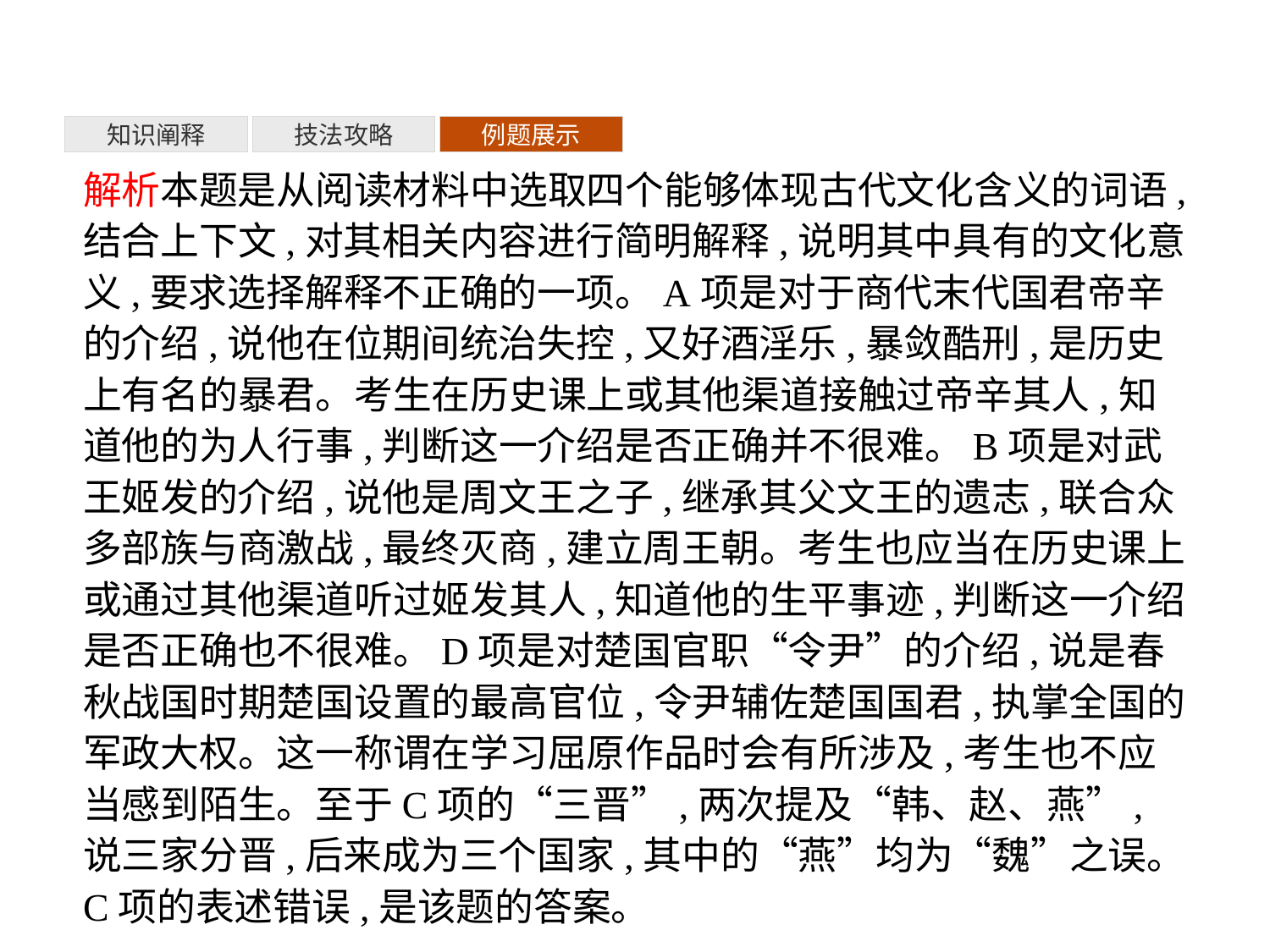

知识阐释
技法攻略
例题展示
解析本题是从阅读材料中选取四个能够体现古代文化含义的词语,结合上下文,对其相关内容进行简明解释,说明其中具有的文化意义,要求选择解释不正确的一项。A项是对于商代末代国君帝辛的介绍,说他在位期间统治失控,又好酒淫乐,暴敛酷刑,是历史上有名的暴君。考生在历史课上或其他渠道接触过帝辛其人,知道他的为人行事,判断这一介绍是否正确并不很难。B项是对武王姬发的介绍,说他是周文王之子,继承其父文王的遗志,联合众多部族与商激战,最终灭商,建立周王朝。考生也应当在历史课上或通过其他渠道听过姬发其人,知道他的生平事迹,判断这一介绍是否正确也不很难。D项是对楚国官职“令尹”的介绍,说是春秋战国时期楚国设置的最高官位,令尹辅佐楚国国君,执掌全国的军政大权。这一称谓在学习屈原作品时会有所涉及,考生也不应当感到陌生。至于C项的“三晋”,两次提及“韩、赵、燕”,说三家分晋,后来成为三个国家,其中的“燕”均为“魏”之误。C项的表述错误,是该题的答案。